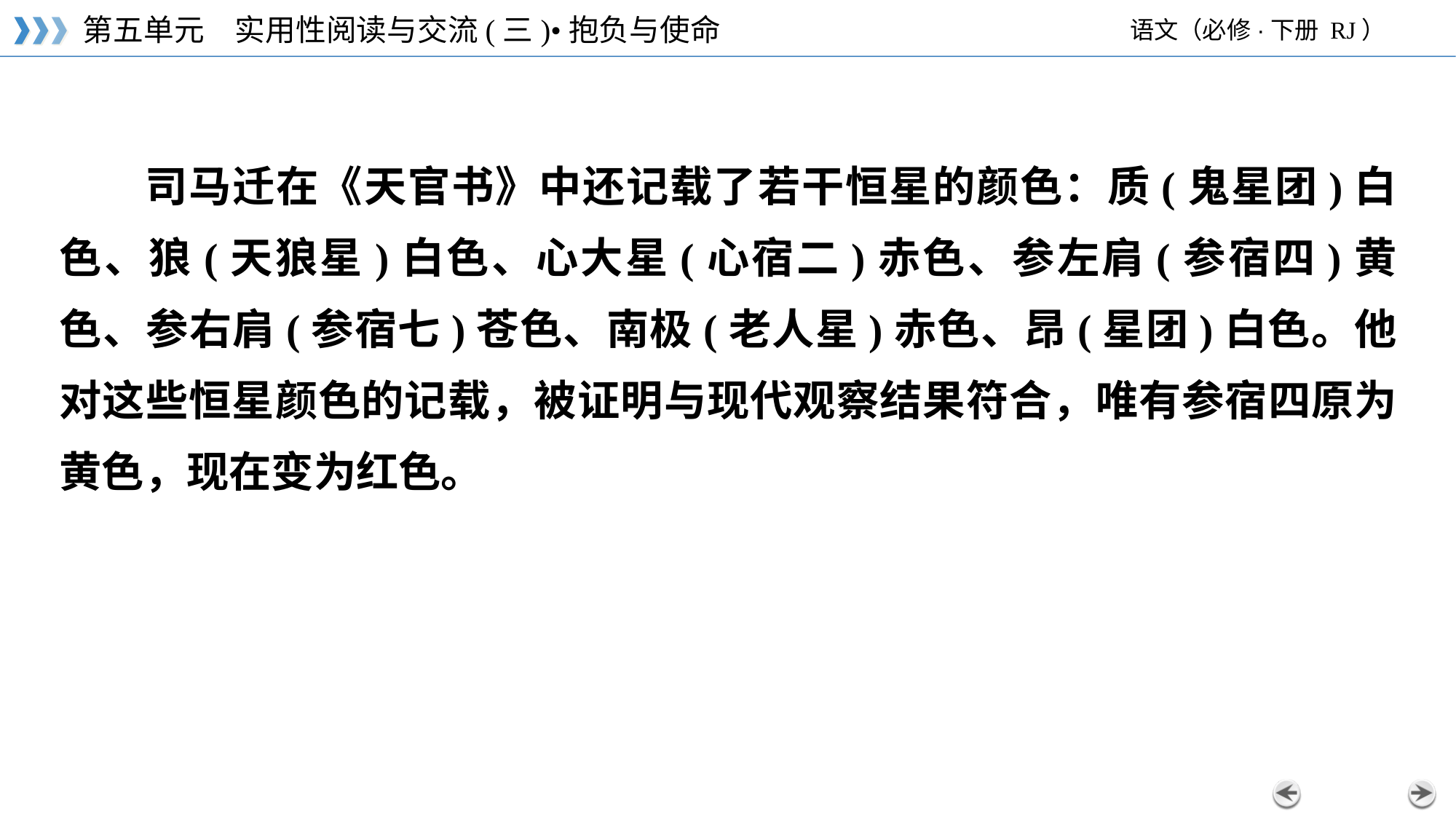

司马迁在《天官书》中还记载了若干恒星的颜色：质(鬼星团)白色、狼(天狼星)白色、心大星(心宿二)赤色、参左肩(参宿四)黄色、参右肩(参宿七)苍色、南极(老人星)赤色、昂(星团)白色。他对这些恒星颜色的记载，被证明与现代观察结果符合，唯有参宿四原为黄色，现在变为红色。